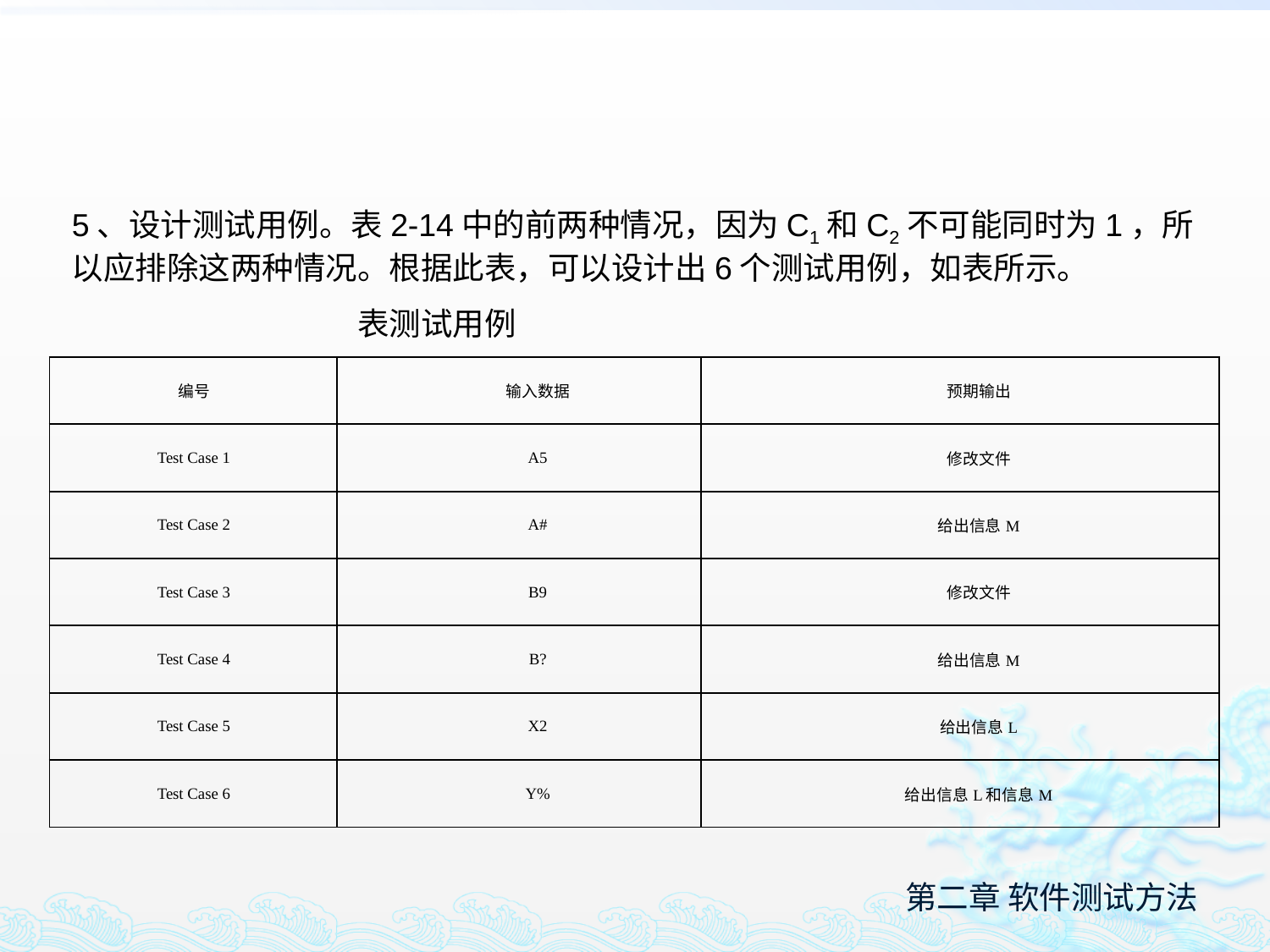

5、设计测试用例。表2-14中的前两种情况，因为C1和C2不可能同时为1，所以应排除这两种情况。根据此表，可以设计出6个测试用例，如表所示。
表测试用例
| 编号 | 输入数据 | 预期输出 |
| --- | --- | --- |
| Test Case 1 | A5 | 修改文件 |
| Test Case 2 | A# | 给出信息M |
| Test Case 3 | B9 | 修改文件 |
| Test Case 4 | B? | 给出信息M |
| Test Case 5 | X2 | 给出信息L |
| Test Case 6 | Y% | 给出信息L和信息M |
第二章 软件测试方法